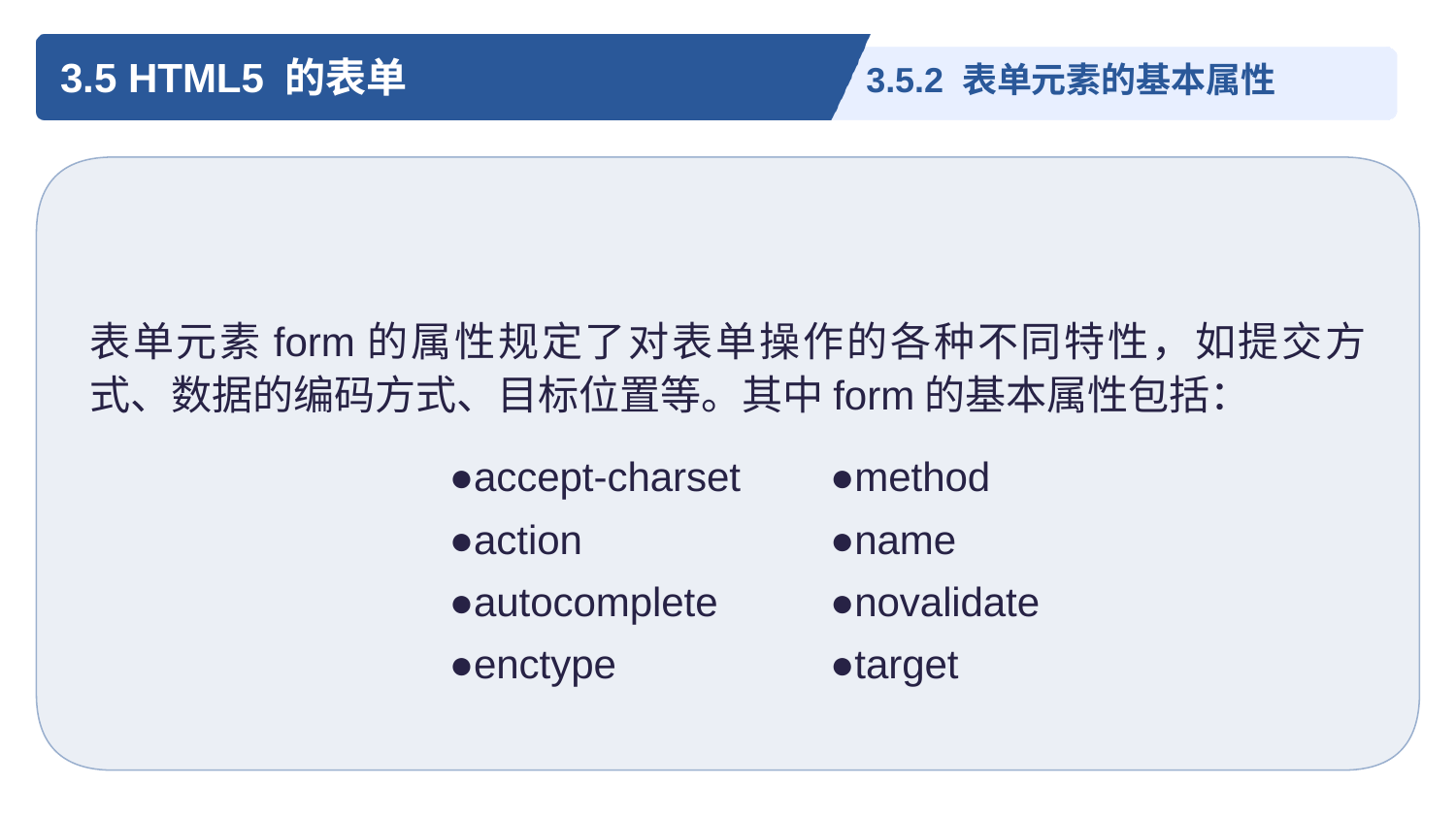

3.5 HTML5 的表单
3.5.2 表单元素的基本属性

表单元素form的属性规定了对表单操作的各种不同特性，如提交方式、数据的编码方式、目标位置等。其中form的基本属性包括：
●accept-charset
●action
●autocomplete
●enctype
●method
●name
●novalidate
●target